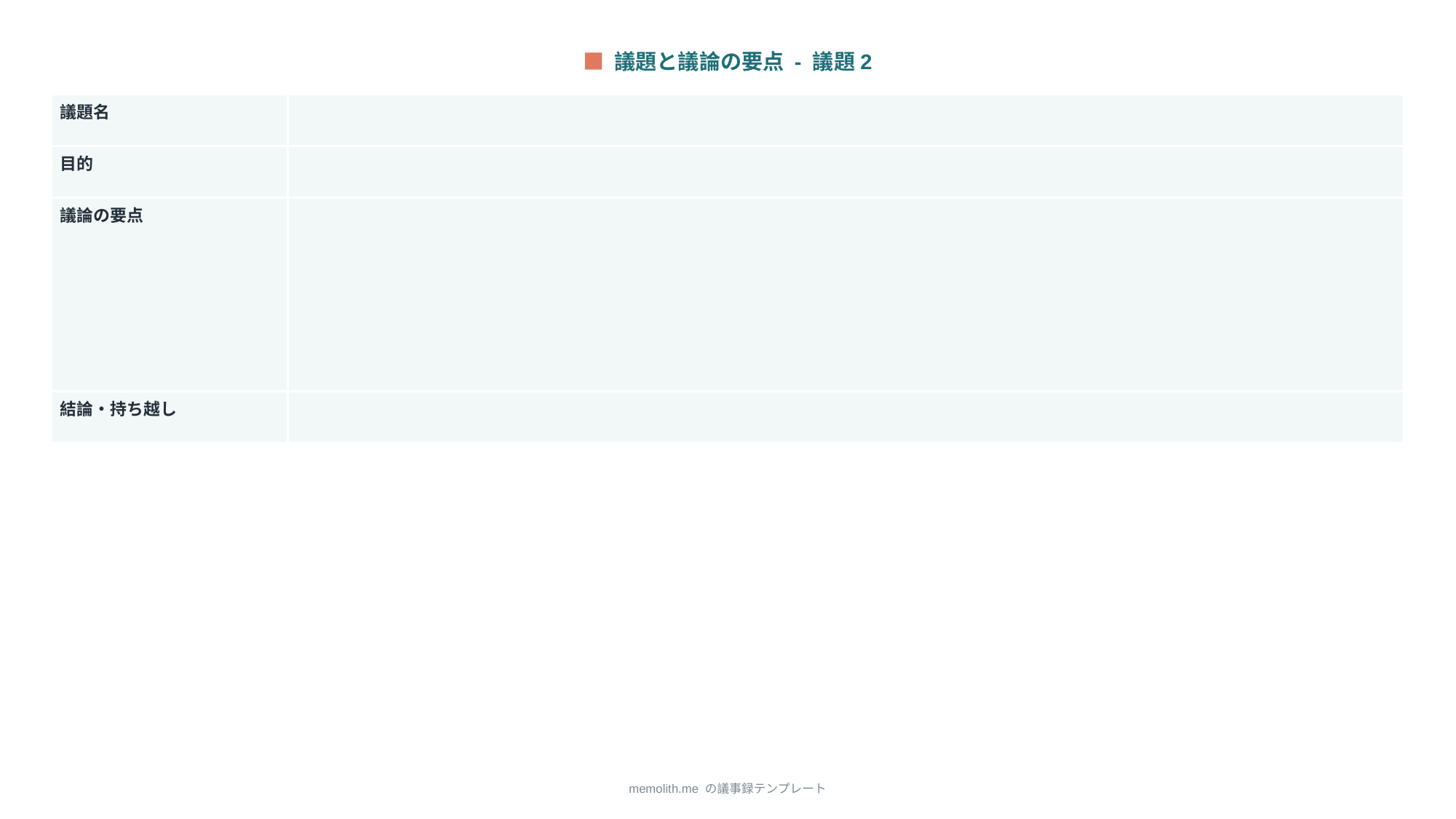

■ 議題と議論の要点 - 議題2
| 議題名 |  |
| --- | --- |
| 目的 |  |
| 議論の要点 |  |
| 結論・持ち越し |  |
memolith.me の議事録テンプレート